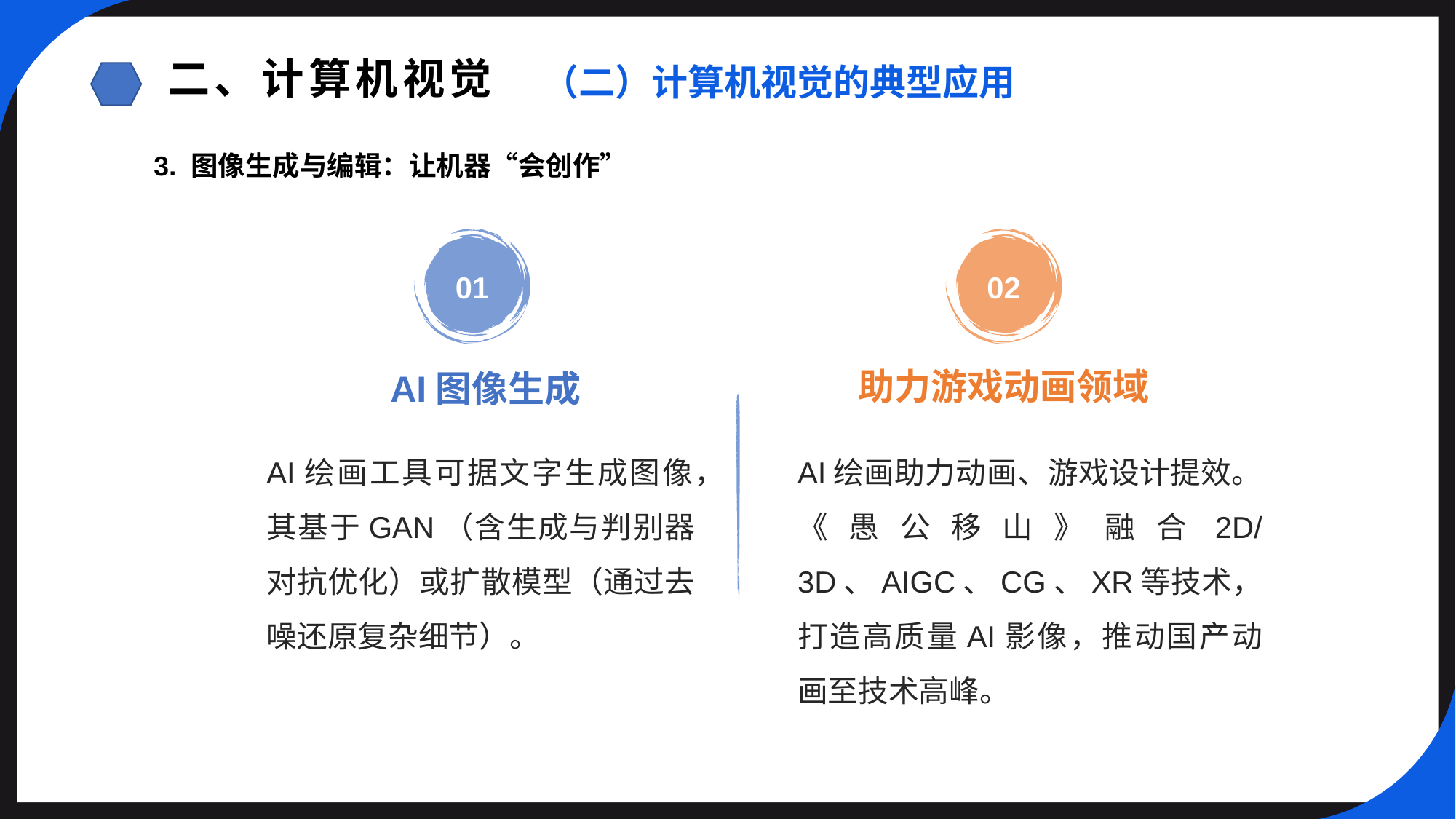

二、计算机视觉
（二）计算机视觉的典型应用
3. 图像生成与编辑：让机器“会创作”
01
02
助力游戏动画领域
AI图像生成

AI绘画工具可据文字生成图像，其基于GAN（含生成与判别器对抗优化）或扩散模型（通过去噪还原复杂细节）。
AI绘画助力动画、游戏设计提效。《愚公移山》融合2D/3D、AIGC、CG、XR等技术，打造高质量AI影像，推动国产动画至技术高峰。